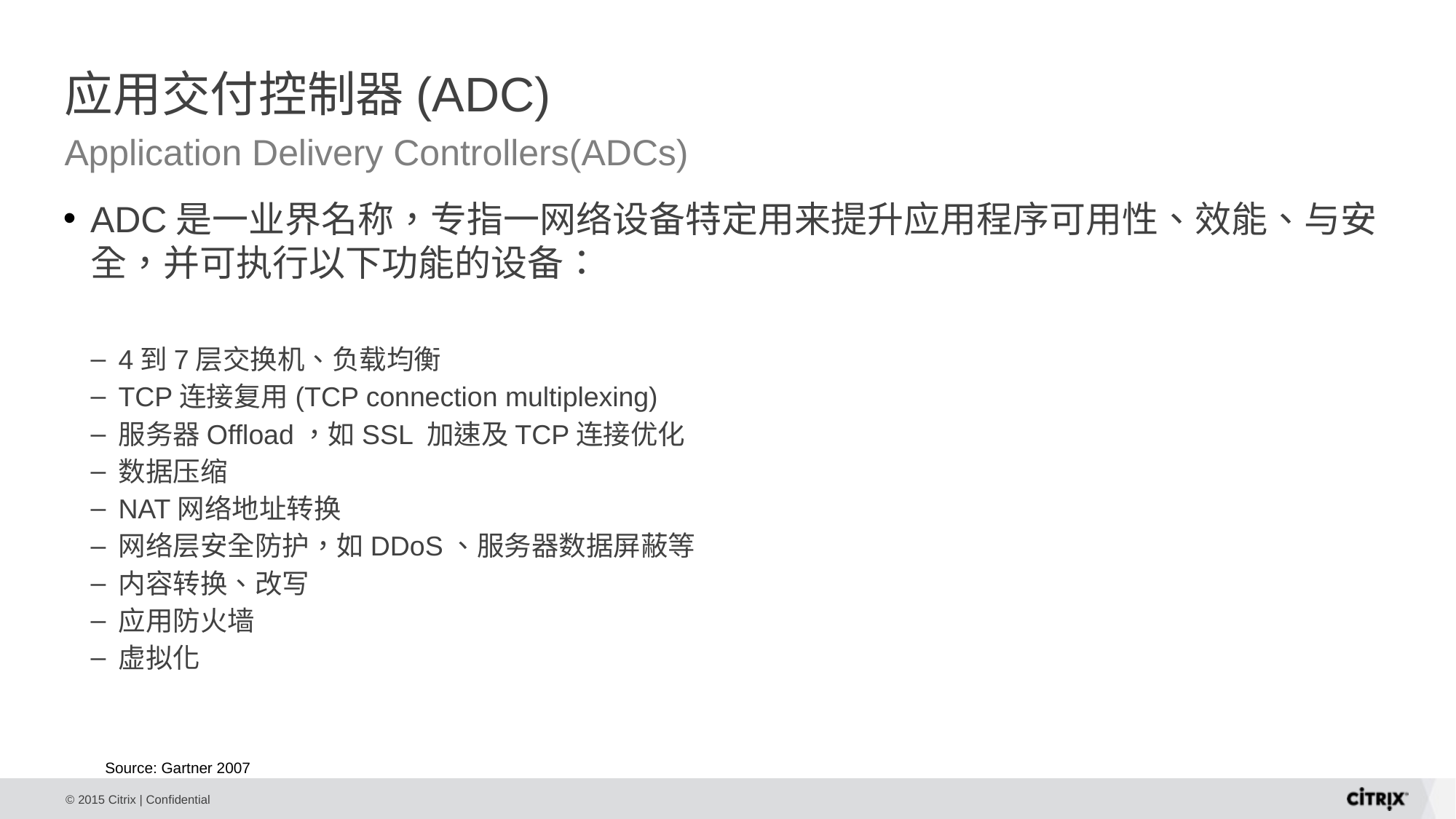

# 应用交付控制器(ADC)
Application Delivery Controllers(ADCs)
ADC是一业界名称，专指一网络设备特定用来提升应用程序可用性、效能、与安全，并可执行以下功能的设备：

4到7层交换机、负载均衡
TCP连接复用(TCP connection multiplexing)
服务器Offload，如SSL 加速及TCP连接优化
数据压缩
NAT网络地址转换
网络层安全防护，如DDoS、服务器数据屏蔽等
内容转换、改写
应用防火墙
虚拟化

Source: Gartner 2007